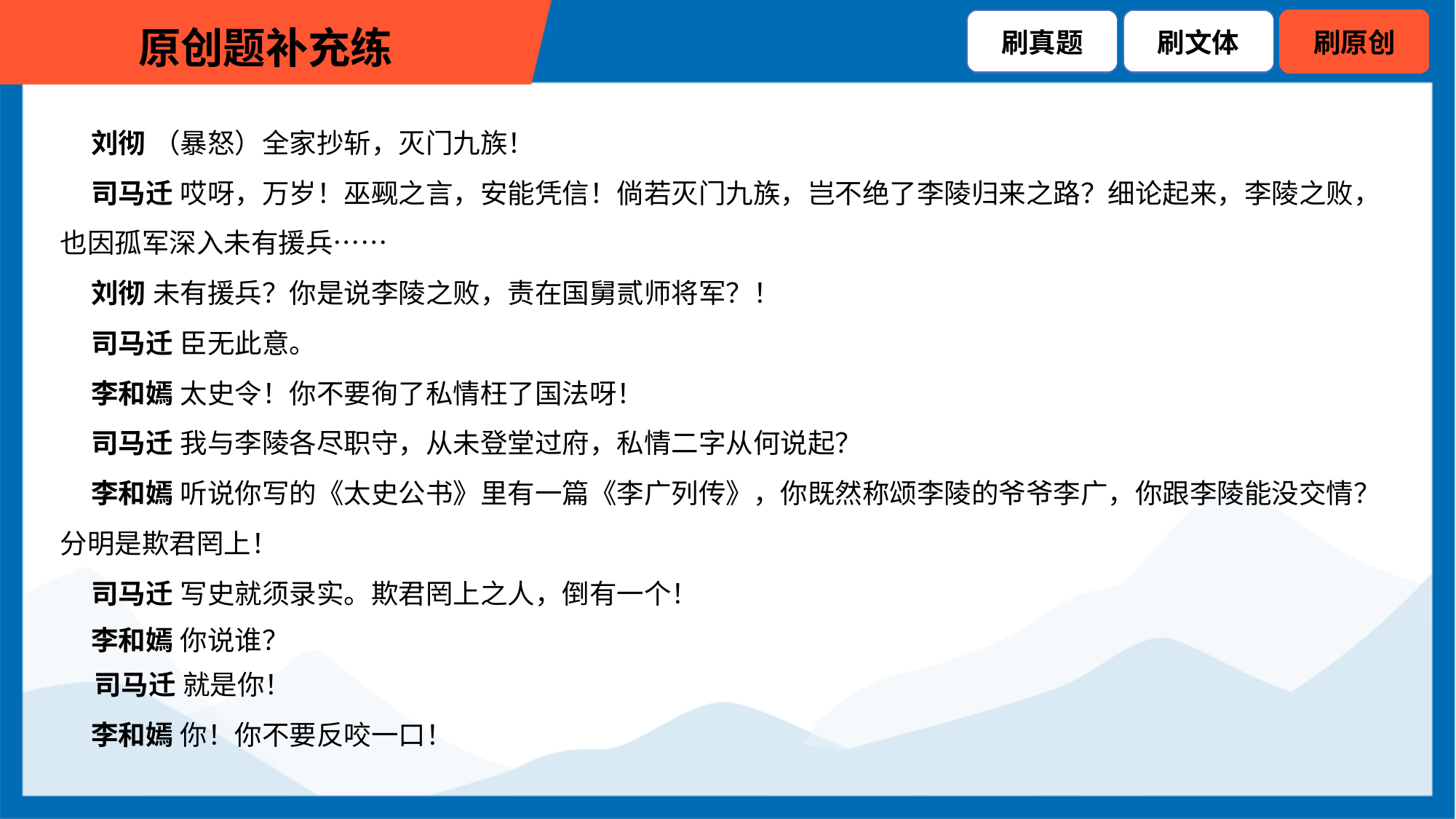

刘彻 （暴怒）全家抄斩，灭门九族！
    司马迁 哎呀，万岁！巫觋之言，安能凭信！倘若灭门九族，岂不绝了李陵归来之路？细论起来，李陵之败，
也因孤军深入未有援兵……
    刘彻 未有援兵？你是说李陵之败，责在国舅贰师将军？！
    司马迁 臣无此意。
    李和嫣 太史令！你不要徇了私情枉了国法呀！
    司马迁 我与李陵各尽职守，从未登堂过府，私情二字从何说起？
    李和嫣 听说你写的《太史公书》里有一篇《李广列传》，你既然称颂李陵的爷爷李广，你跟李陵能没交情？
分明是欺君罔上！
    司马迁 写史就须录实。欺君罔上之人，倒有一个！
    李和嫣 你说谁？
    司马迁 就是你！
    李和嫣 你！你不要反咬一口！